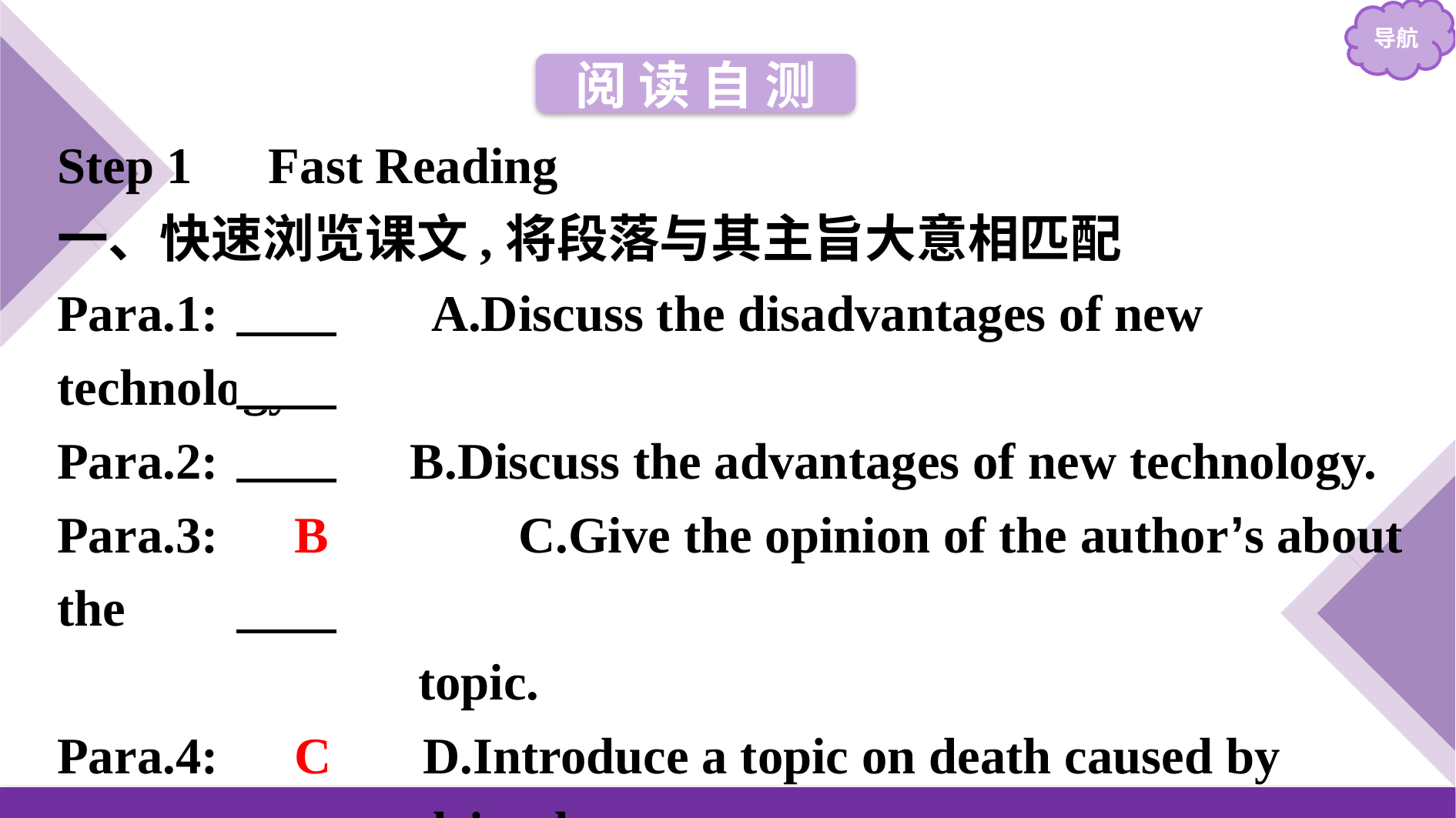

阅 读 自 测
Step 1　Fast Reading
一、快速浏览课文,将段落与其主旨大意相匹配
Para.1:　D　  A.Discuss the disadvantages of new technology.
Para.2:　A      B.Discuss the advantages of new technology.
Para.3:　B 	     C.Give the opinion of the author’s about the
                            topic.
Para.4:　C       D.Introduce a topic on death caused by
                            driverless cars.